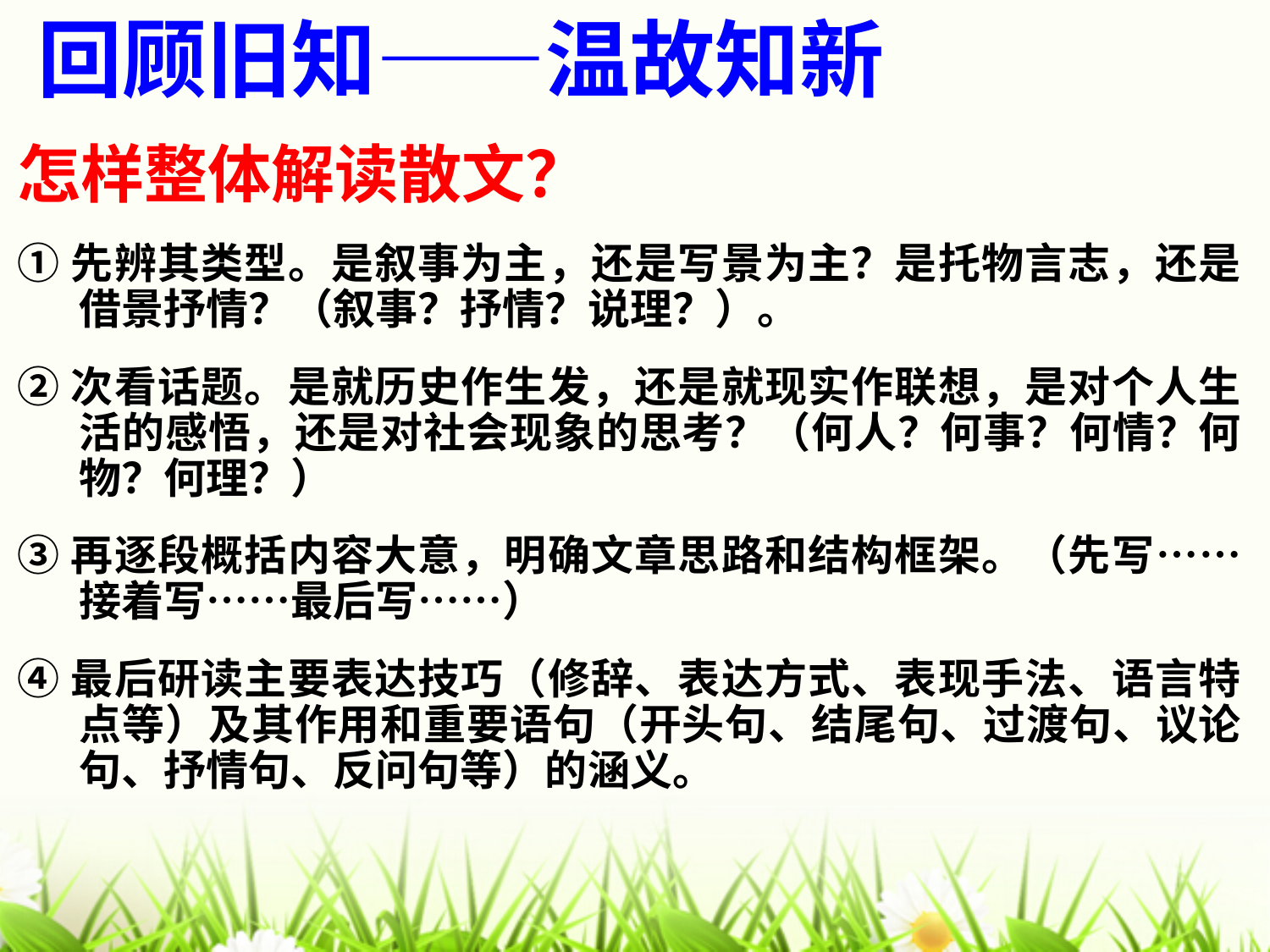

回顾旧知——温故知新
怎样整体解读散文？
①先辨其类型。是叙事为主，还是写景为主？是托物言志，还是借景抒情？（叙事？抒情？说理？）。
②次看话题。是就历史作生发，还是就现实作联想，是对个人生活的感悟，还是对社会现象的思考？（何人？何事？何情？何物？何理？）
③再逐段概括内容大意，明确文章思路和结构框架。（先写……接着写……最后写……）
④最后研读主要表达技巧（修辞、表达方式、表现手法、语言特点等）及其作用和重要语句（开头句、结尾句、过渡句、议论句、抒情句、反问句等）的涵义。